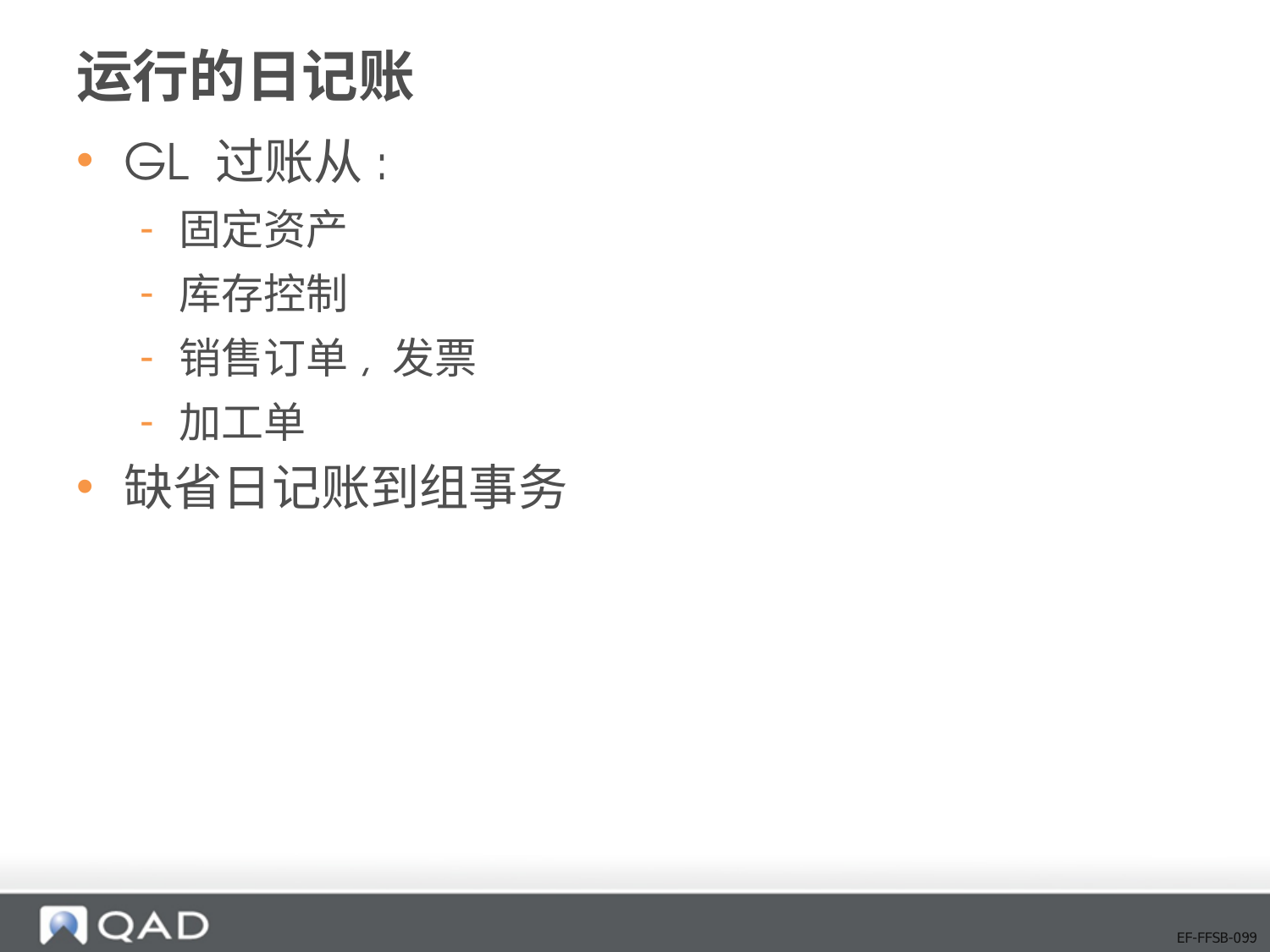

# 运行的日记账
GL 过账从:
固定资产
库存控制
销售订单, 发票
加工单
缺省日记账到组事务
EF-FFSB-099